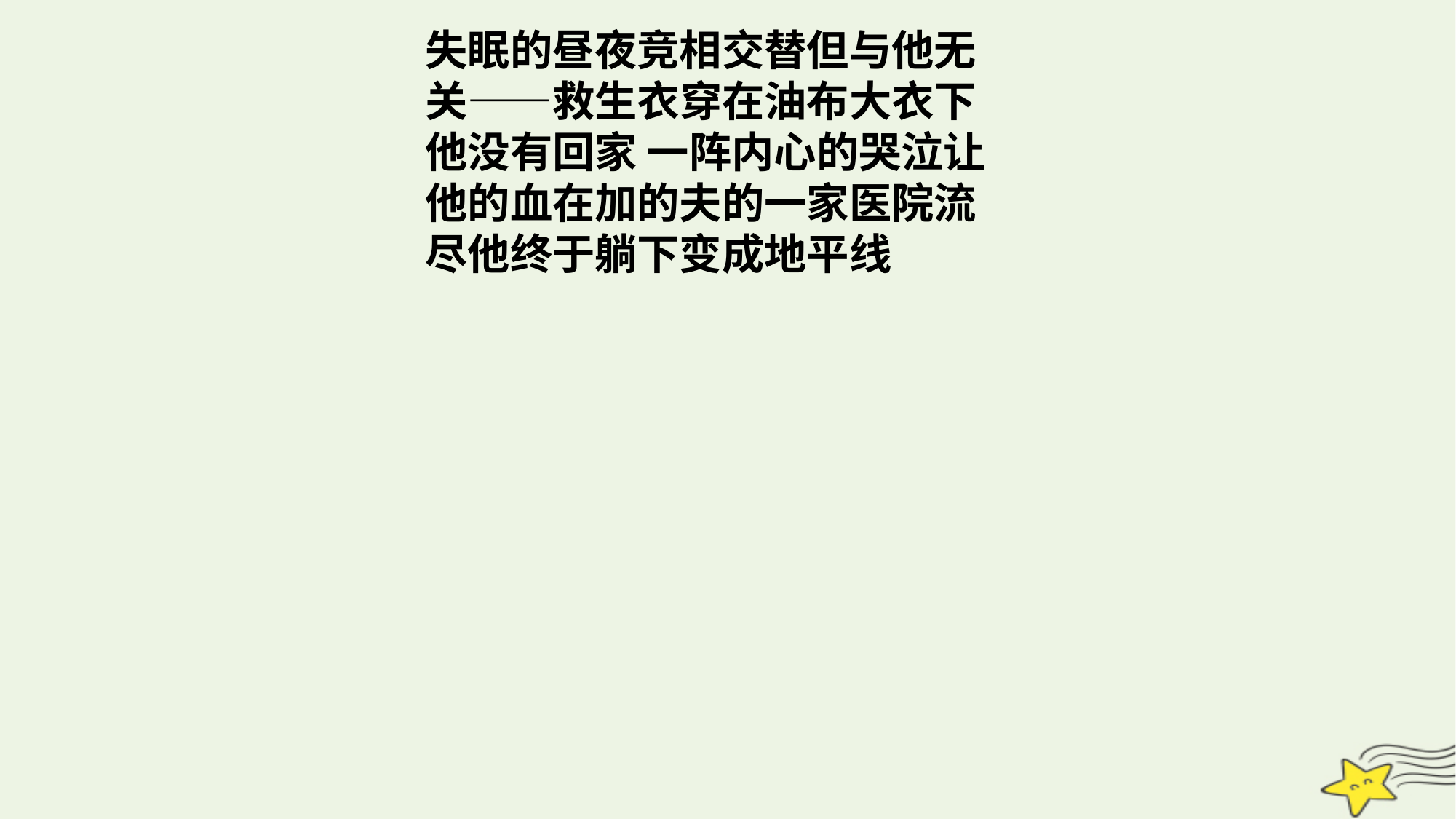

失眠的昼夜竞相交替但与他无关——救生衣穿在油布大衣下他没有回家 一阵内心的哭泣让他的血在加的夫的一家医院流尽他终于躺下变成地平线